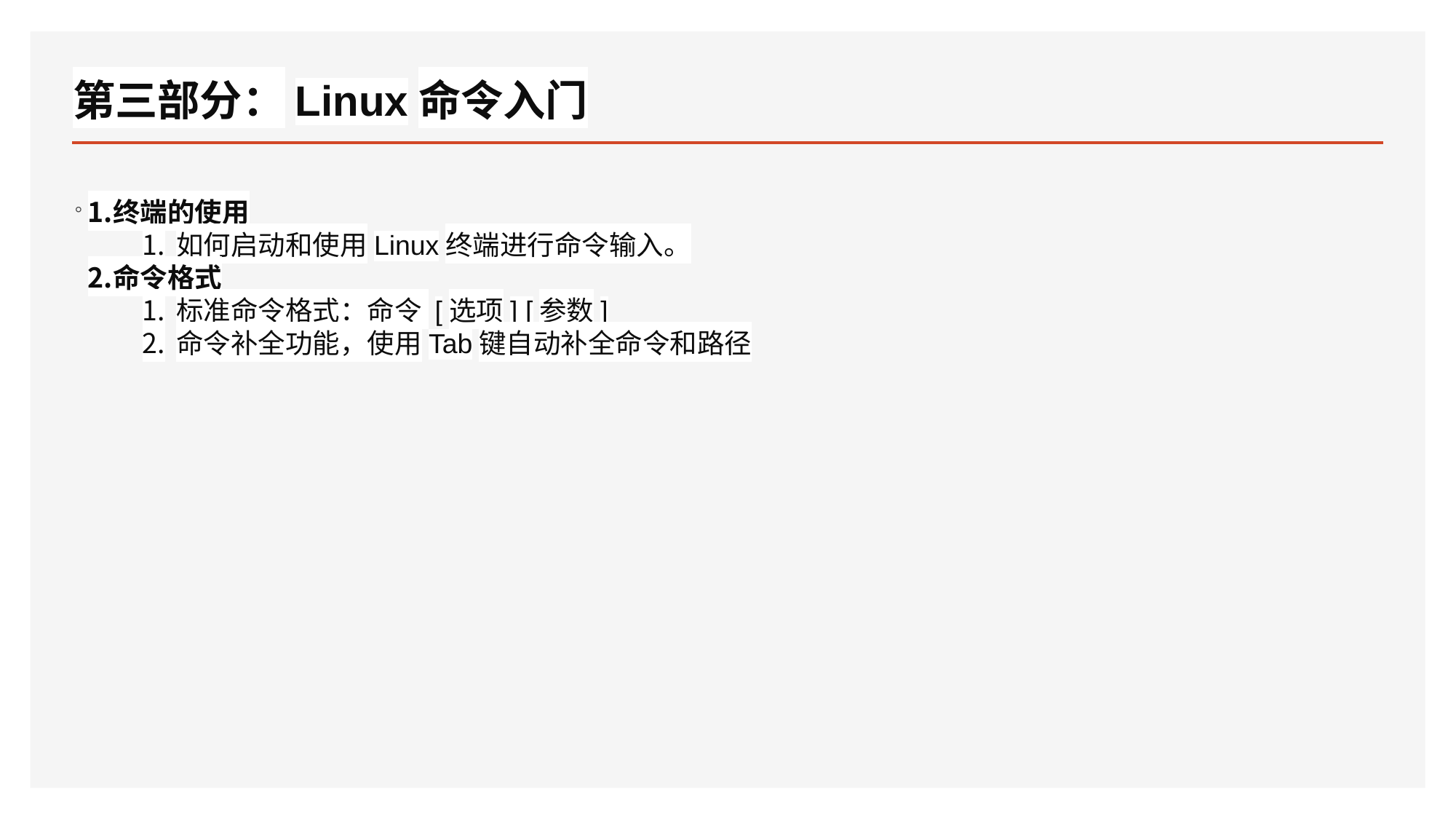

# 第三部分：Linux命令入门
。
终端的使用
如何启动和使用Linux终端进行命令输入。
命令格式
标准命令格式：命令 [选项] [参数]
命令补全功能，使用Tab键自动补全命令和路径